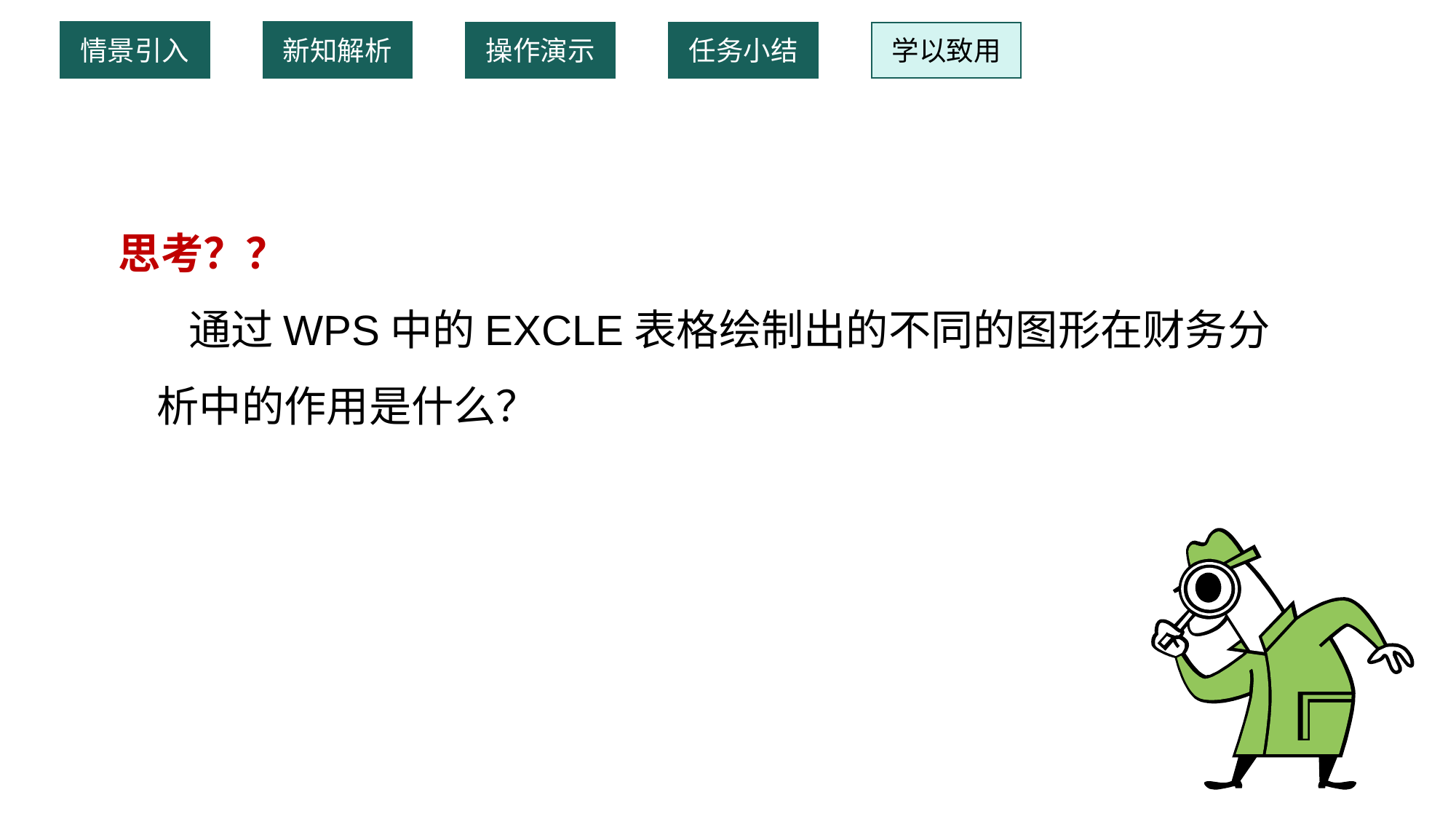

情景引入
新知解析
操作演示
任务小结
学以致用
   思考？？
         通过WPS中的EXCLE表格绘制出的不同的图形在财务分析中的作用是什么？